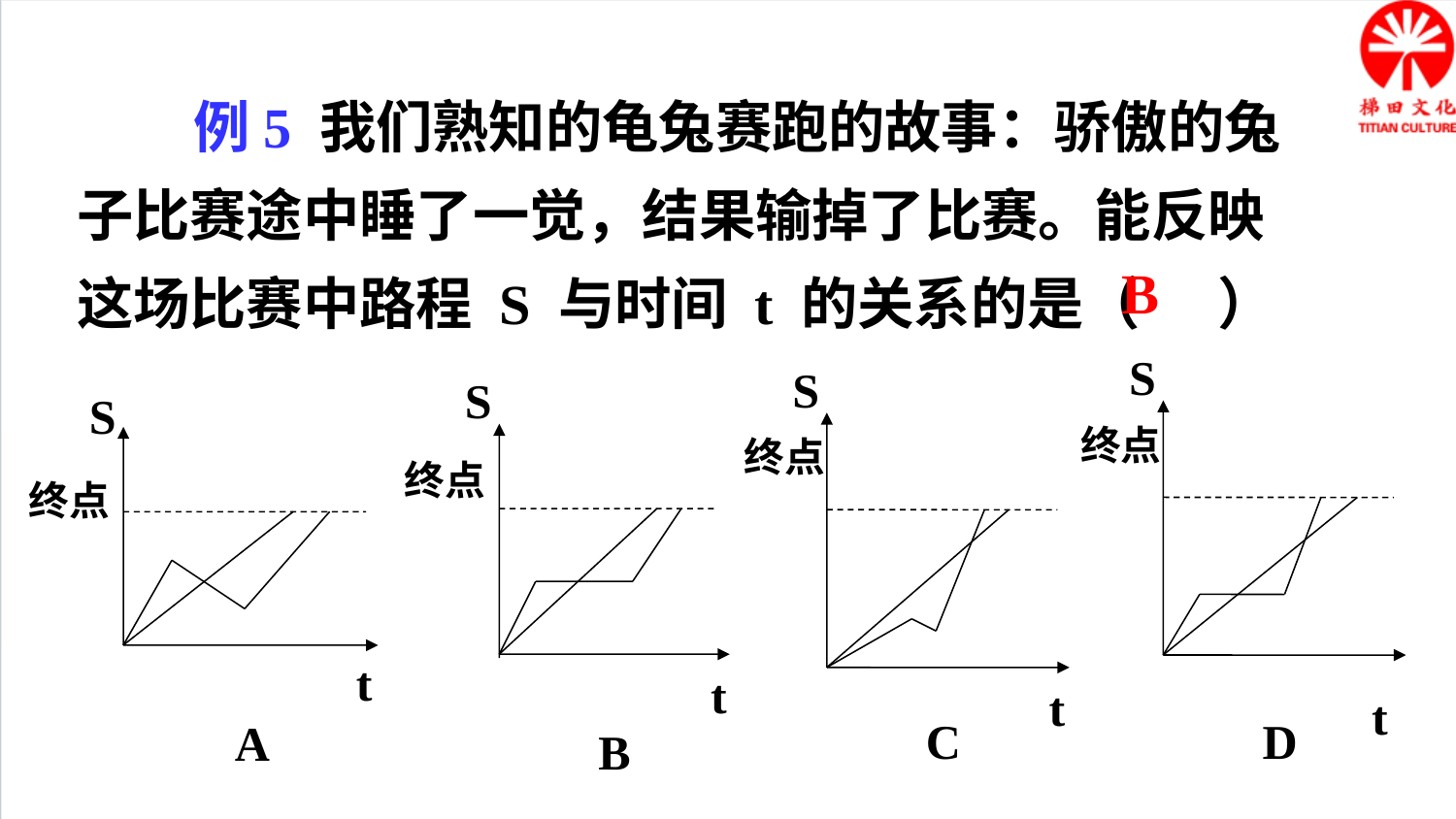

例5 我们熟知的龟兔赛跑的故事：骄傲的兔子比赛途中睡了一觉，结果输掉了比赛。能反映这场比赛中路程 S 与时间 t 的关系的是（      ）
B
S

终点
t
D
S

终点
t
C
S
S

终点

t
A

终点

t
B